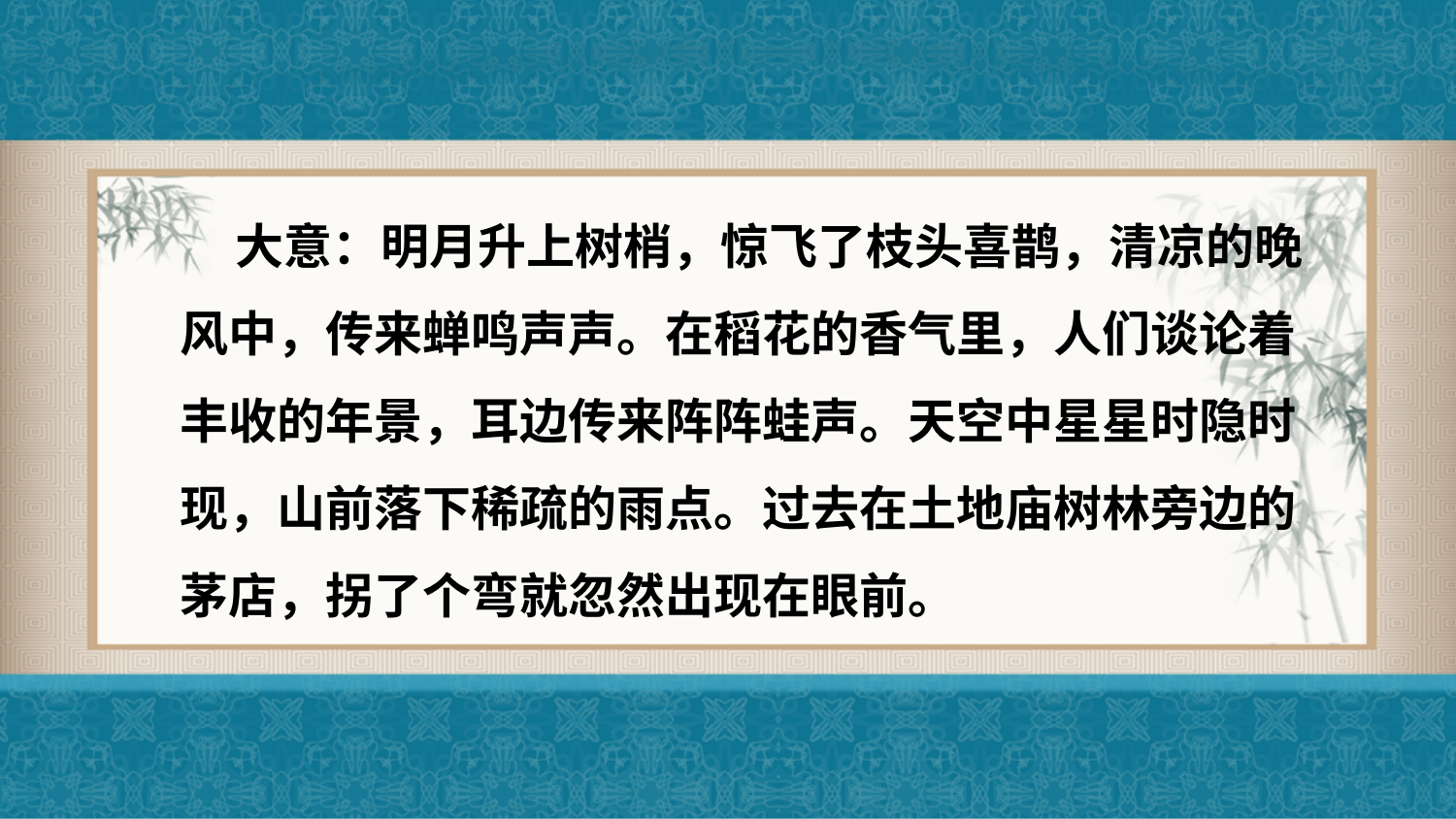

大意：明月升上树梢，惊飞了枝头喜鹊，清凉的晚风中，传来蝉鸣声声。在稻花的香气里，人们谈论着丰收的年景，耳边传来阵阵蛙声。天空中星星时隐时现，山前落下稀疏的雨点。过去在土地庙树林旁边的茅店，拐了个弯就忽然出现在眼前。